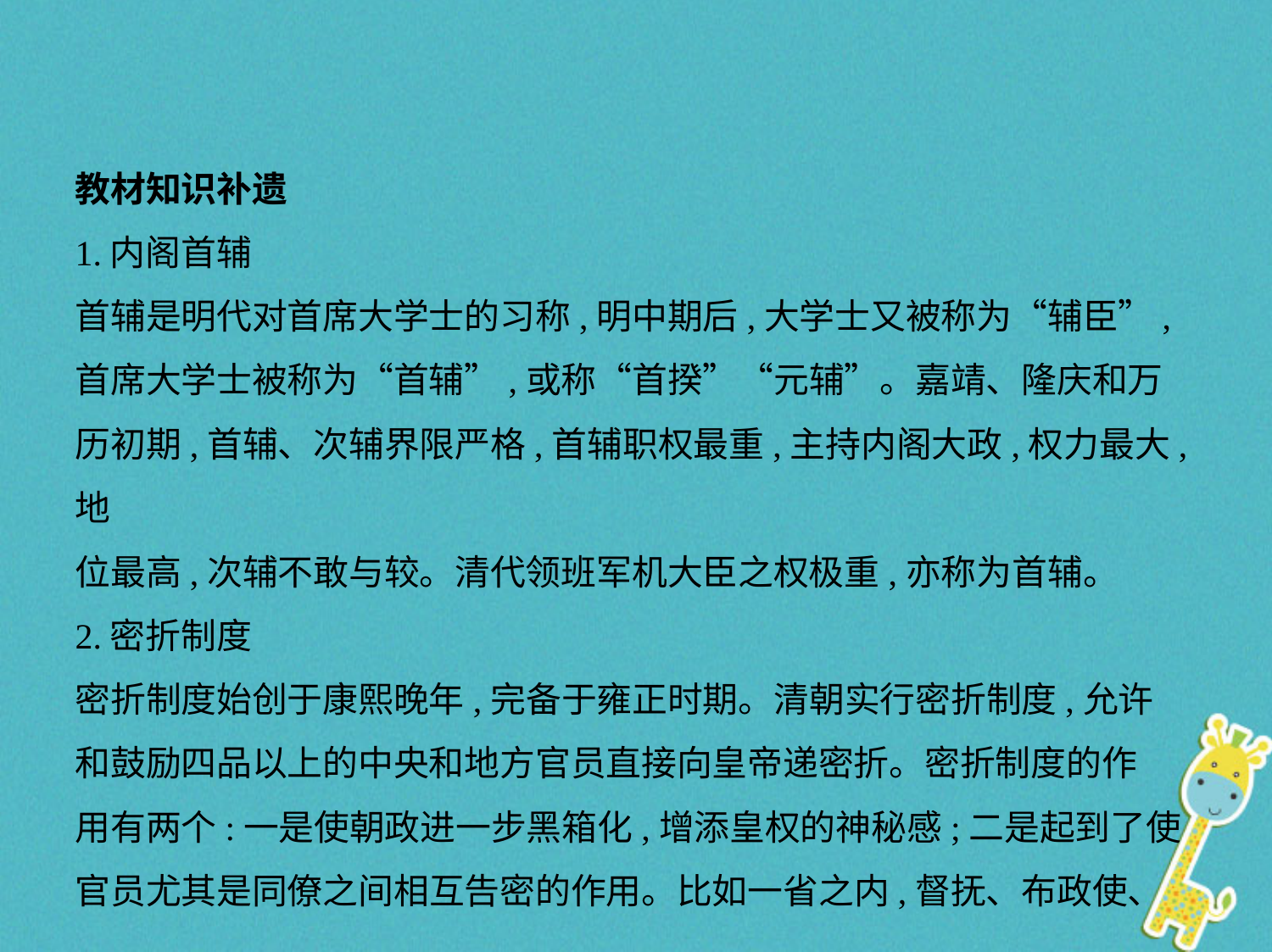

教材知识补遗
1.内阁首辅
首辅是明代对首席大学士的习称,明中期后,大学士又被称为“辅臣”,
首席大学士被称为“首辅”,或称“首揆”“元辅”。嘉靖、隆庆和万
历初期,首辅、次辅界限严格,首辅职权最重,主持内阁大政,权力最大,地
位最高,次辅不敢与较。清代领班军机大臣之权极重,亦称为首辅。
2.密折制度
密折制度始创于康熙晚年,完备于雍正时期。清朝实行密折制度,允许
和鼓励四品以上的中央和地方官员直接向皇帝递密折。密折制度的作
用有两个:一是使朝政进一步黑箱化,增添皇权的神秘感;二是起到了使
官员尤其是同僚之间相互告密的作用。比如一省之内,督抚、布政使、